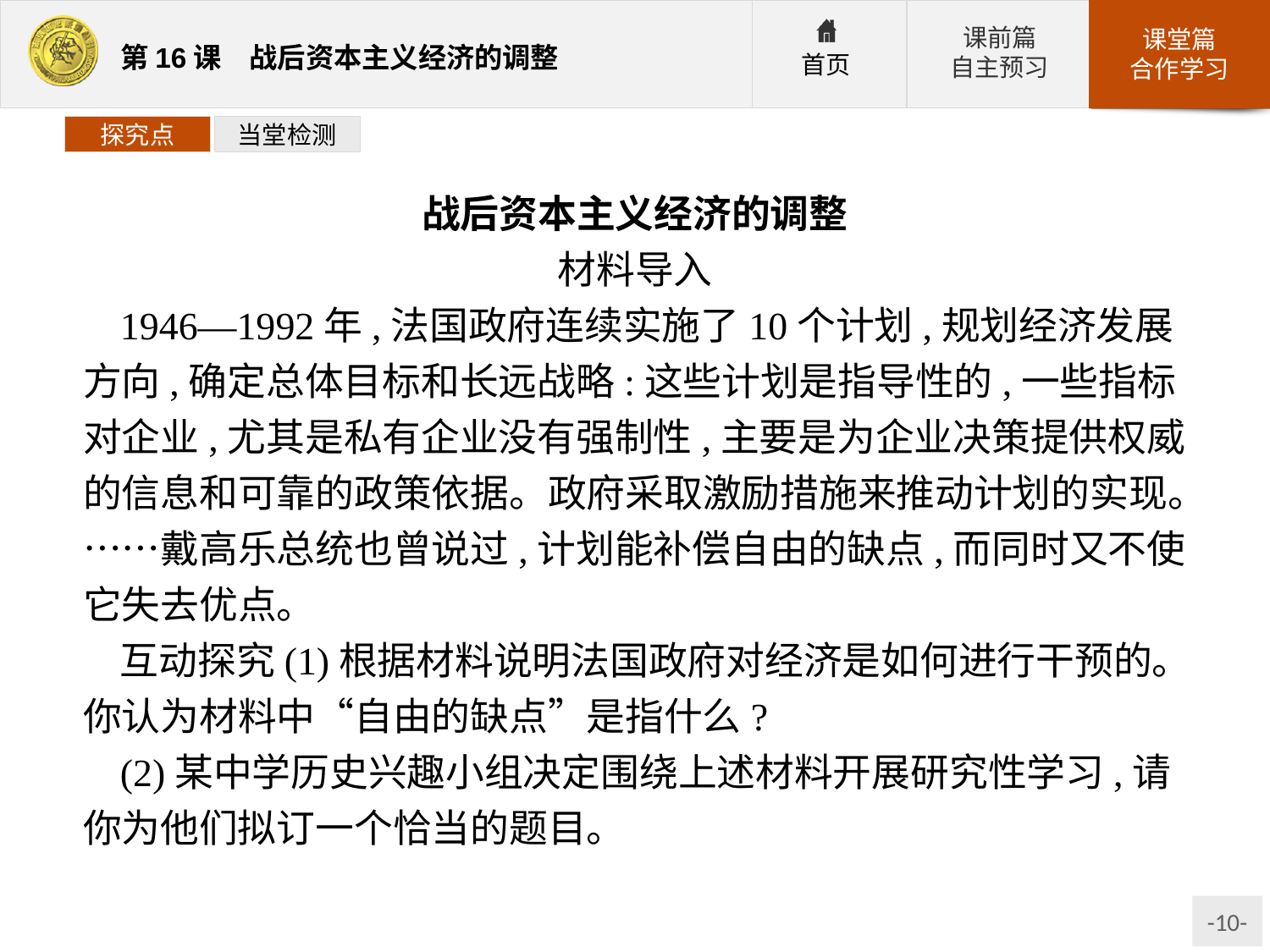

探究点
当堂检测
战后资本主义经济的调整
材料导入
1946—1992年,法国政府连续实施了10个计划,规划经济发展方向,确定总体目标和长远战略:这些计划是指导性的,一些指标对企业,尤其是私有企业没有强制性,主要是为企业决策提供权威的信息和可靠的政策依据。政府采取激励措施来推动计划的实现。……戴高乐总统也曾说过,计划能补偿自由的缺点,而同时又不使它失去优点。
互动探究(1)根据材料说明法国政府对经济是如何进行干预的。你认为材料中“自由的缺点”是指什么?
(2)某中学历史兴趣小组决定围绕上述材料开展研究性学习,请你为他们拟订一个恰当的题目。